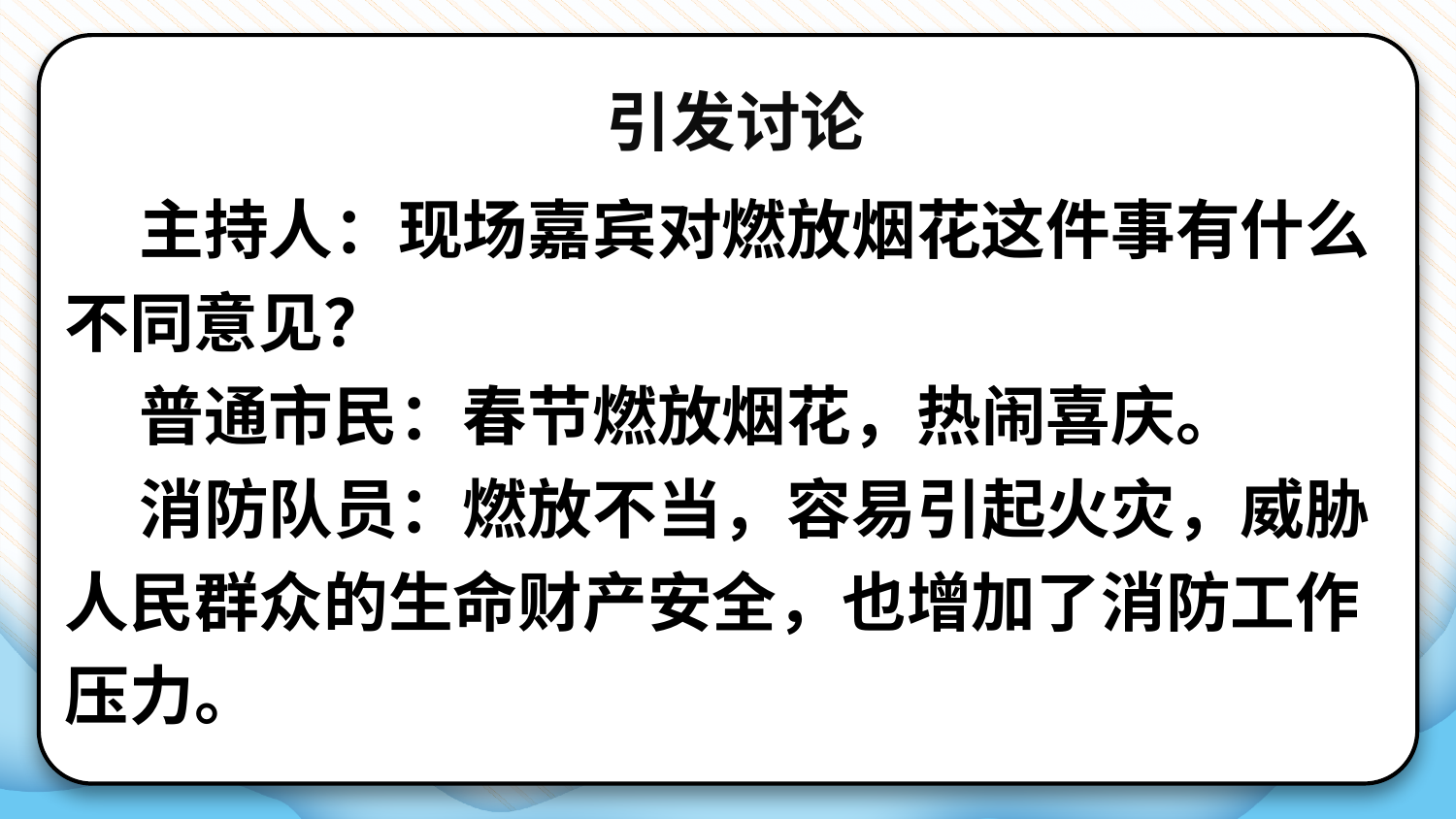

引发讨论
    主持人：现场嘉宾对燃放烟花这件事有什么不同意见？
    普通市民：春节燃放烟花，热闹喜庆。
    消防队员：燃放不当，容易引起火灾，威胁人民群众的生命财产安全，也增加了消防工作压力。